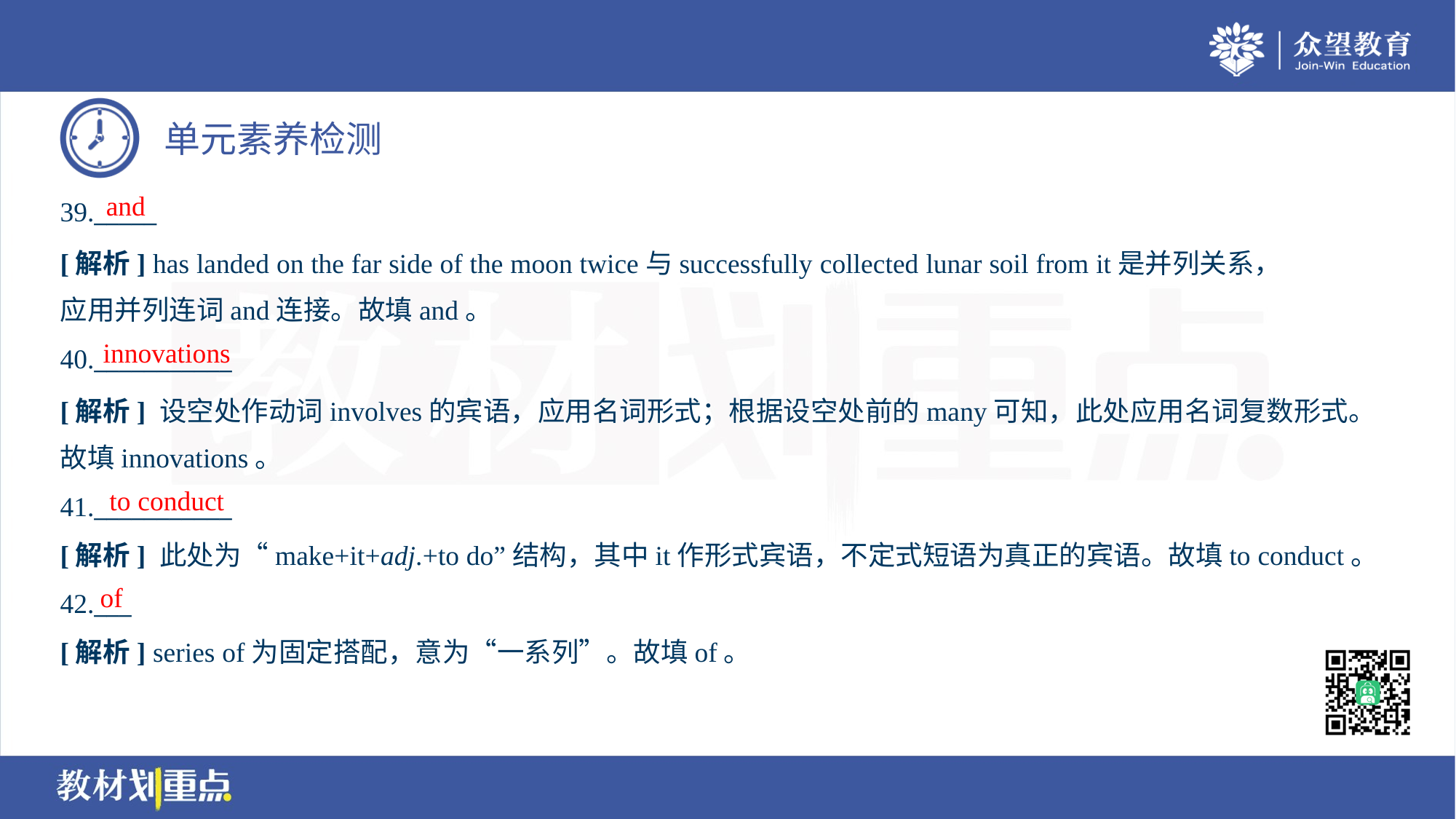

and
39._____
[解析] has landed on the far side of the moon twice与successfully collected lunar soil from it是并列关系，
应用并列连词and连接。故填and。
innovations
40.___________
[解析] 设空处作动词involves的宾语，应用名词形式；根据设空处前的many可知，此处应用名词复数形式。
故填innovations。
to conduct
41.___________
[解析] 此处为“make+it+adj.+to do”结构，其中it作形式宾语，不定式短语为真正的宾语。故填to conduct。
of
42.___
[解析] series of为固定搭配，意为“一系列”。故填of。